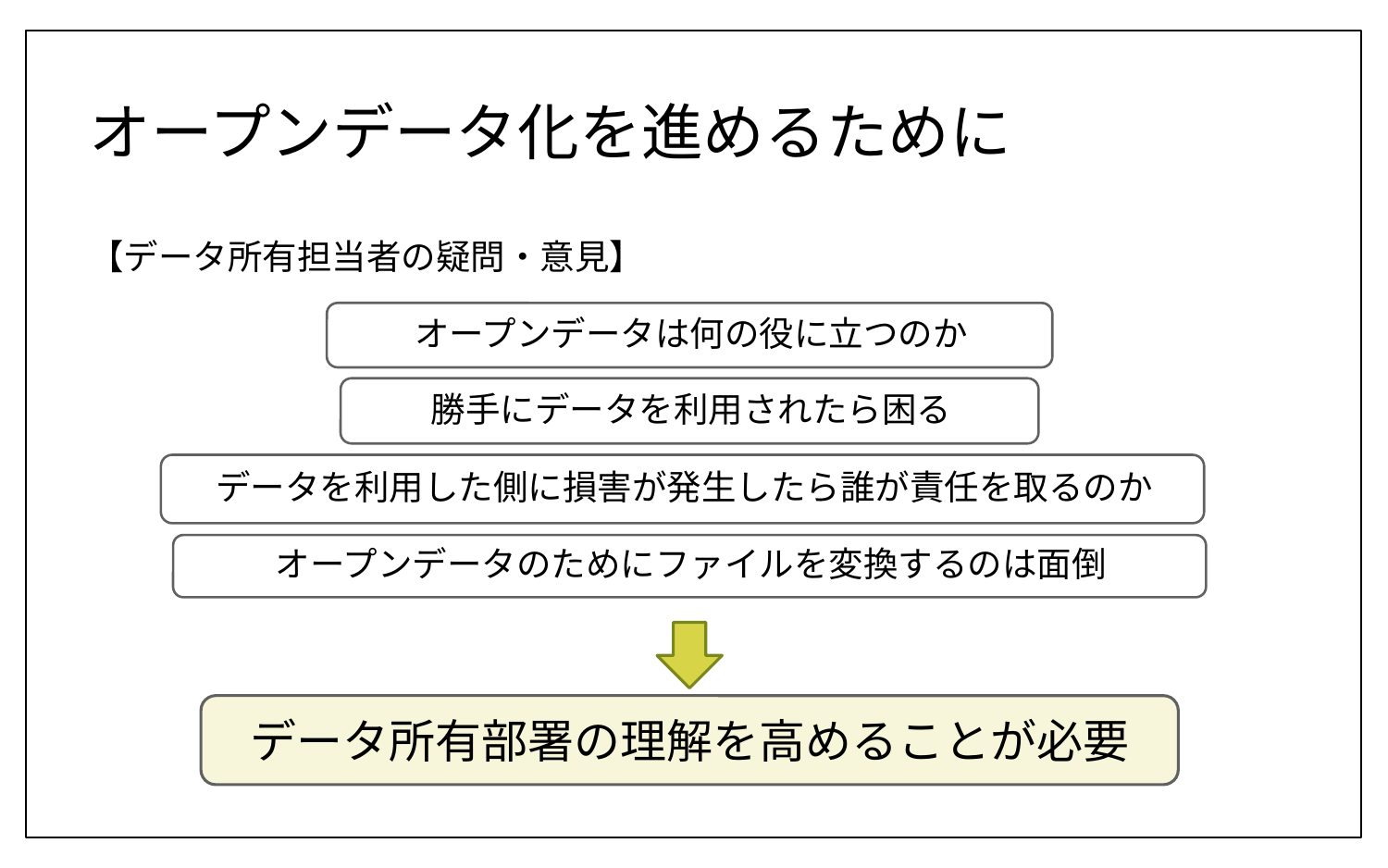

# オープンデータ化を進めるために
【データ所有担当者の疑問・意見】
オープンデータは何の役に立つのか
勝手にデータを利用されたら困る
データを利用した側に損害が発生したら誰が責任を取るのか
オープンデータのためにファイルを変換するのは面倒

データ所有部署の理解を高めることが必要
9